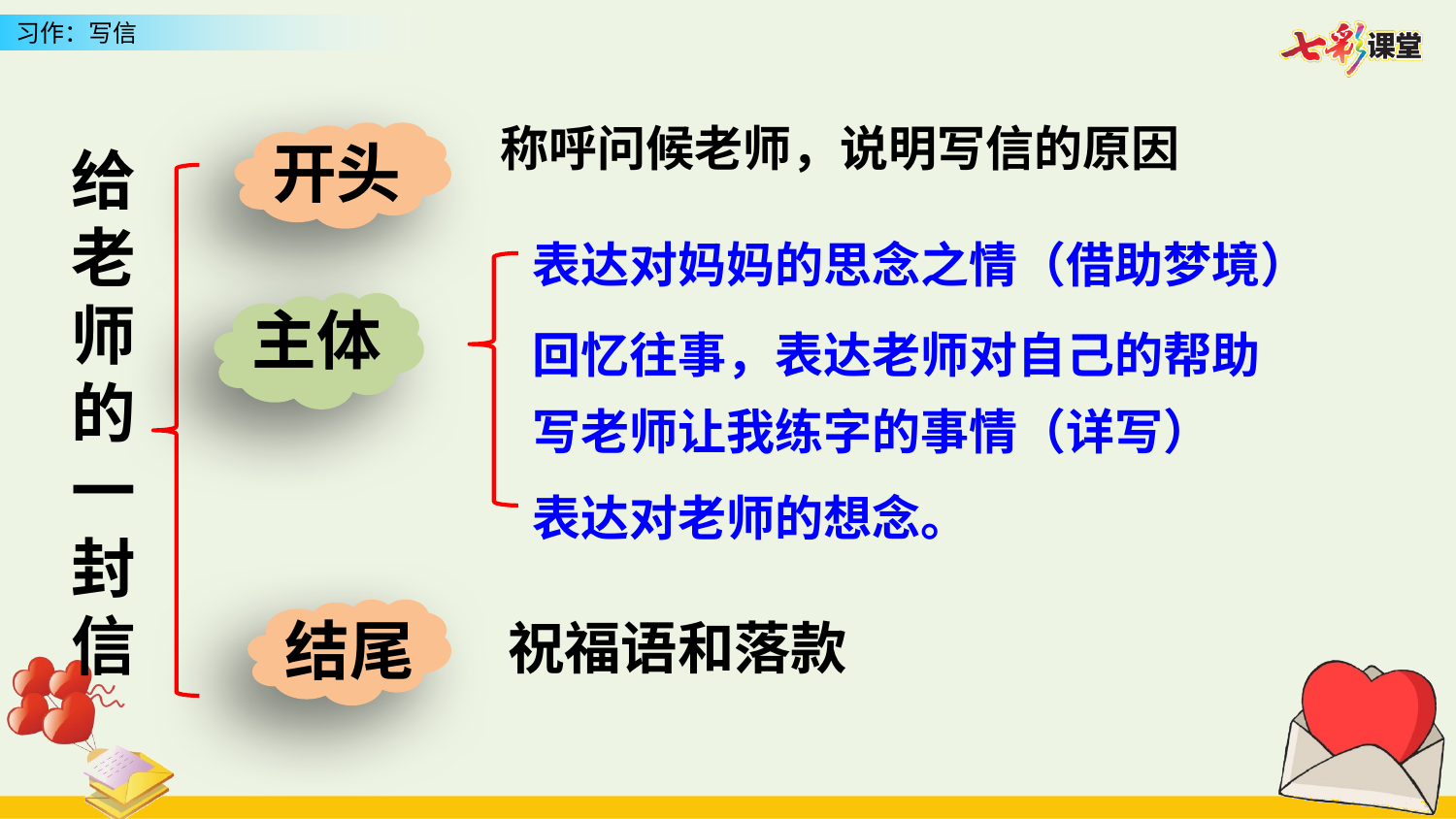

称呼问候老师，说明写信的原因

开头
给老师的一封信

表达对妈妈的思念之情（借助梦境）

主体

回忆往事，表达老师对自己的帮助
写老师让我练字的事情（详写）
表达对老师的想念。

结尾
祝福语和落款